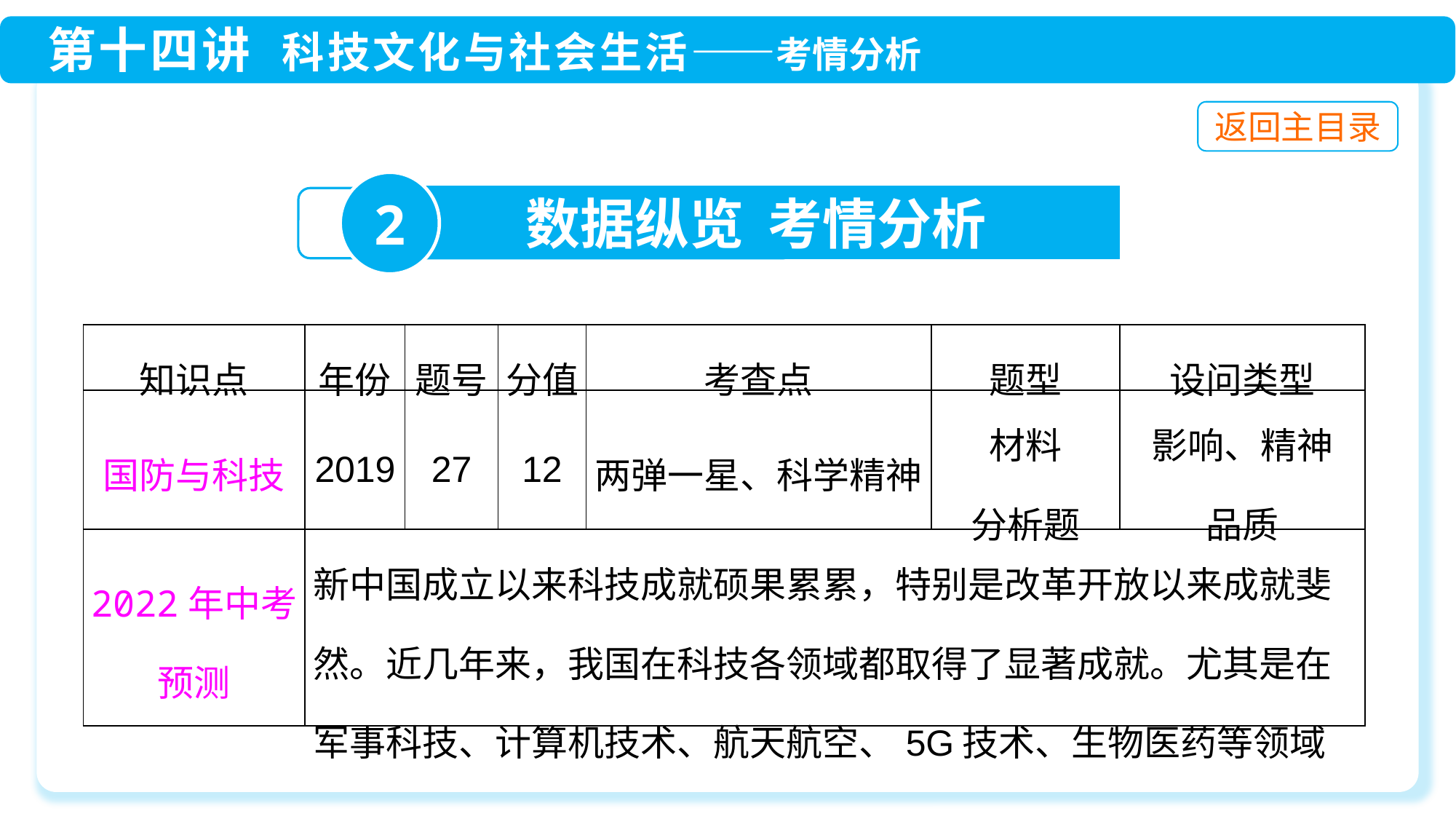

2
数据纵览  考情分析

| 知识点 | 年份 | 题号 | 分值 | 考查点 | 题型 | 设问类型 |
| --- | --- | --- | --- | --- | --- | --- |
| 国防与科技 | 2019 | 27 | 12 | 两弹一星、科学精神 | 材料 分析题 | 影响、精神 品质 |
| 2022年中考 预测 | 新中国成立以来科技成就硕果累累，特别是改革开放以来成就斐然。近几年来，我国在科技各领域都取得了显著成就。尤其是在军事科技、计算机技术、航天航空、5G技术、生物医药等领域 |  |  |  |  |  |